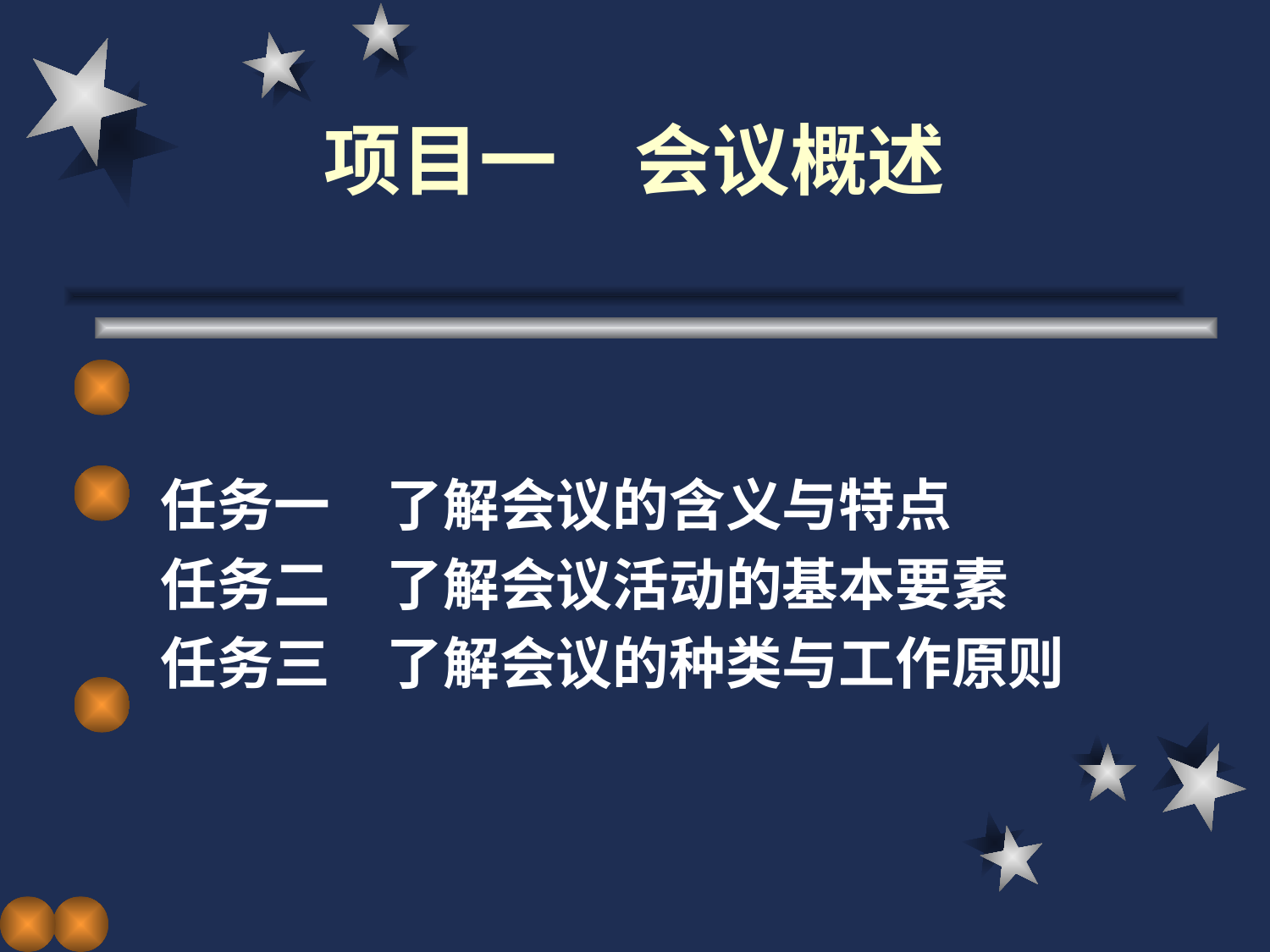

# 项目一　会议概述

任务一　了解会议的含义与特点
任务二　了解会议活动的基本要素
任务三　了解会议的种类与工作原则